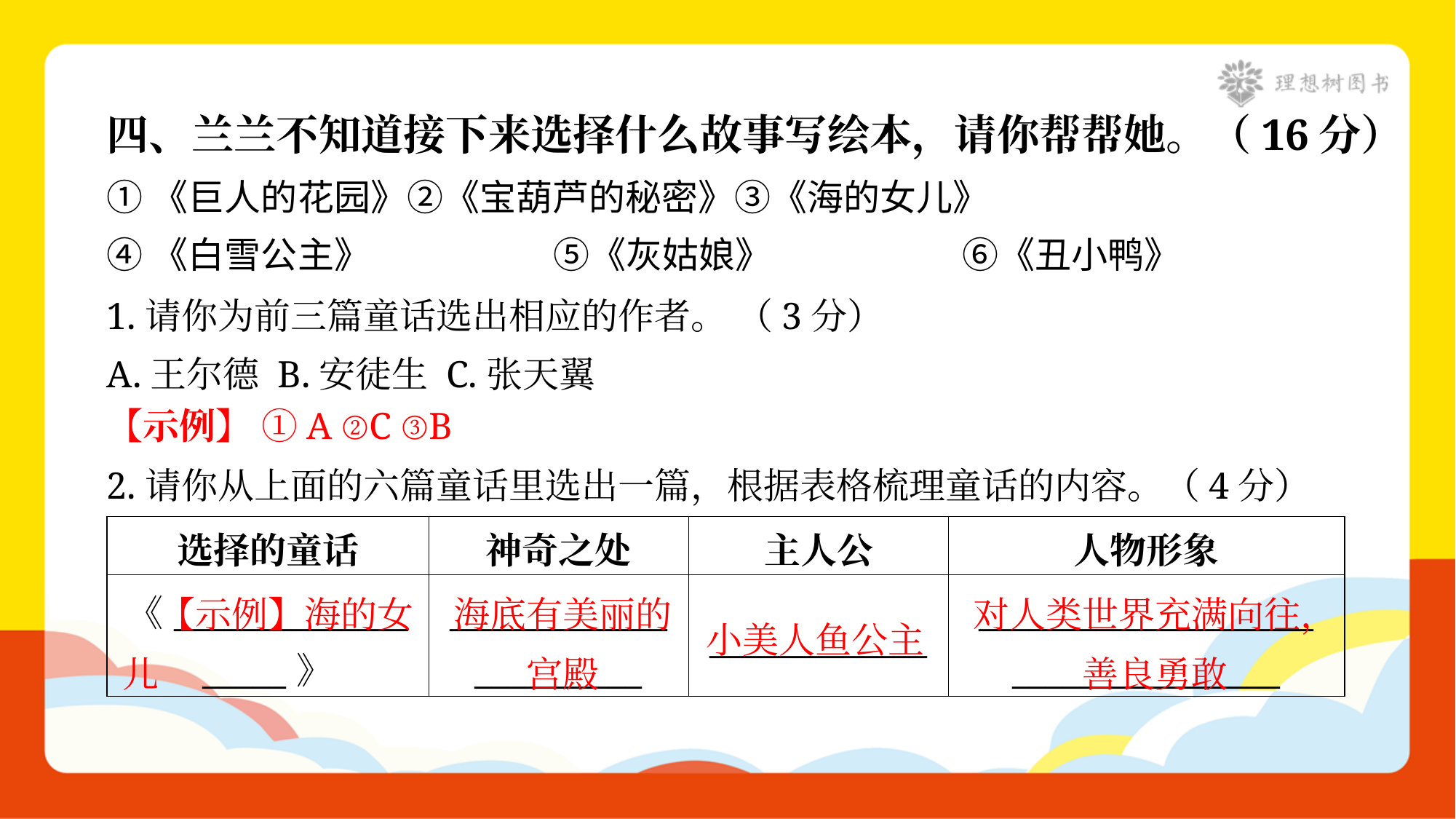

四、兰兰不知道接下来选择什么故事写绘本，请你帮帮她。（16分）
①《巨人的花园》②《宝葫芦的秘密》③《海的女儿》
④《白雪公主》	⑤《灰姑娘》	⑥《丑小鸭》
1.请你为前三篇童话选出相应的作者。 （3分）
A.王尔德 B.安徒生 C.张天翼
【示例】 ①A ②C ③B
2.请你从上面的六篇童话里选出一篇，根据表格梳理童话的内容。（4分）
| 选择的童话 | 神奇之处 | 主人公 | 人物形象 |
| --- | --- | --- | --- |
| 《\_\_\_\_\_\_\_\_\_\_\_\_\_\_ \_\_\_\_\_》 | \_\_\_\_\_\_\_\_\_\_\_\_\_ \_\_\_\_\_\_\_\_\_\_ | \_\_\_\_\_\_\_\_\_\_\_\_\_ | \_\_\_\_\_\_\_\_\_\_\_\_\_\_\_\_\_\_\_\_ \_\_\_\_\_\_\_\_\_\_\_\_\_\_\_\_ |
   【示例】海的女儿
海底有美丽的宫殿
对人类世界充满向往，善良勇敢
小美人鱼公主